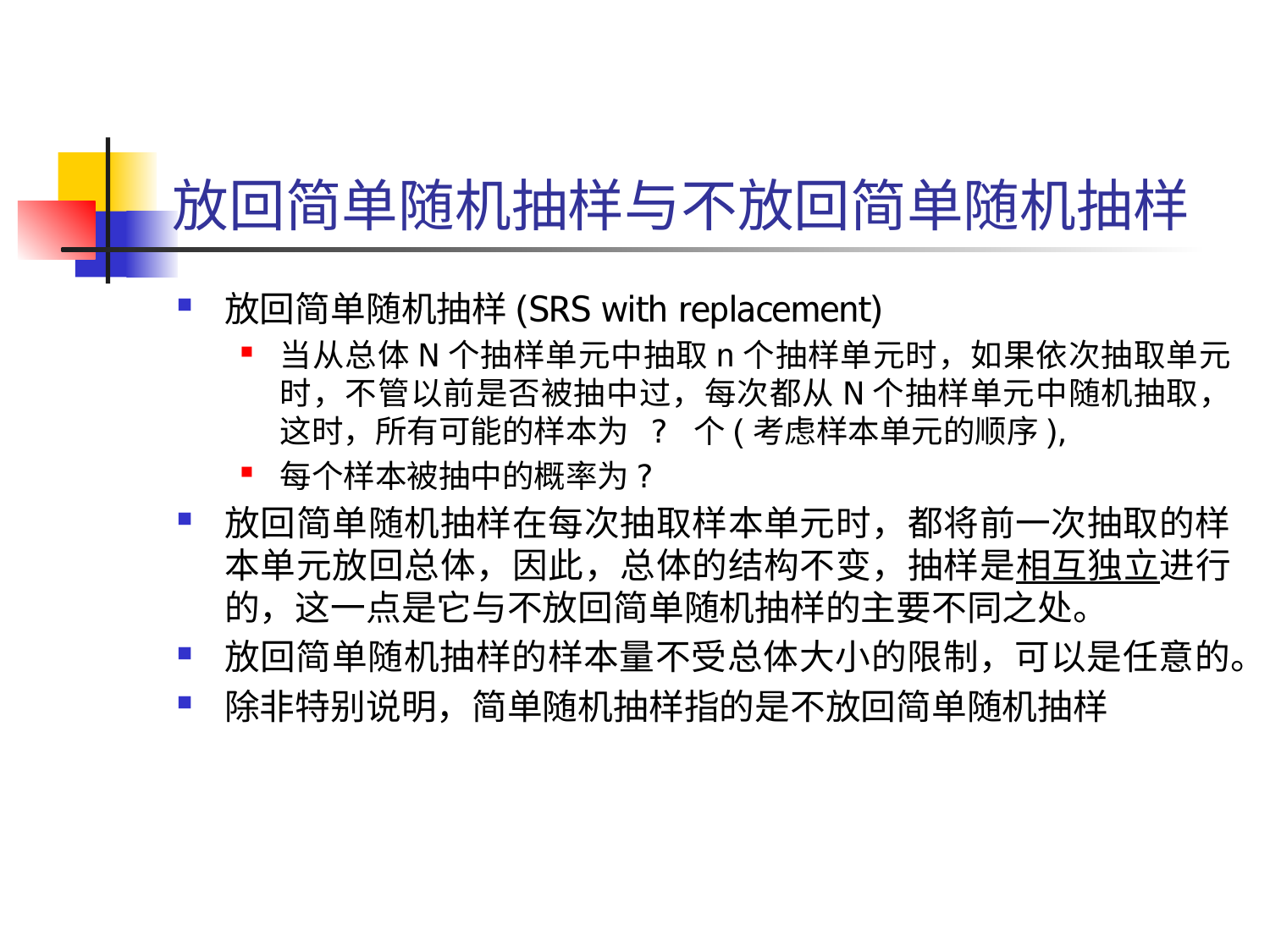

# 放回简单随机抽样与不放回简单随机抽样
放回简单随机抽样(SRS with replacement)
当从总体N个抽样单元中抽取n个抽样单元时，如果依次抽取单元时，不管以前是否被抽中过，每次都从N个抽样单元中随机抽取，这时，所有可能的样本为  ?  个(考虑样本单元的顺序),
每个样本被抽中的概率为?
放回简单随机抽样在每次抽取样本单元时，都将前一次抽取的样本单元放回总体，因此，总体的结构不变，抽样是相互独立进行的，这一点是它与不放回简单随机抽样的主要不同之处。
放回简单随机抽样的样本量不受总体大小的限制，可以是任意的。
除非特别说明，简单随机抽样指的是不放回简单随机抽样